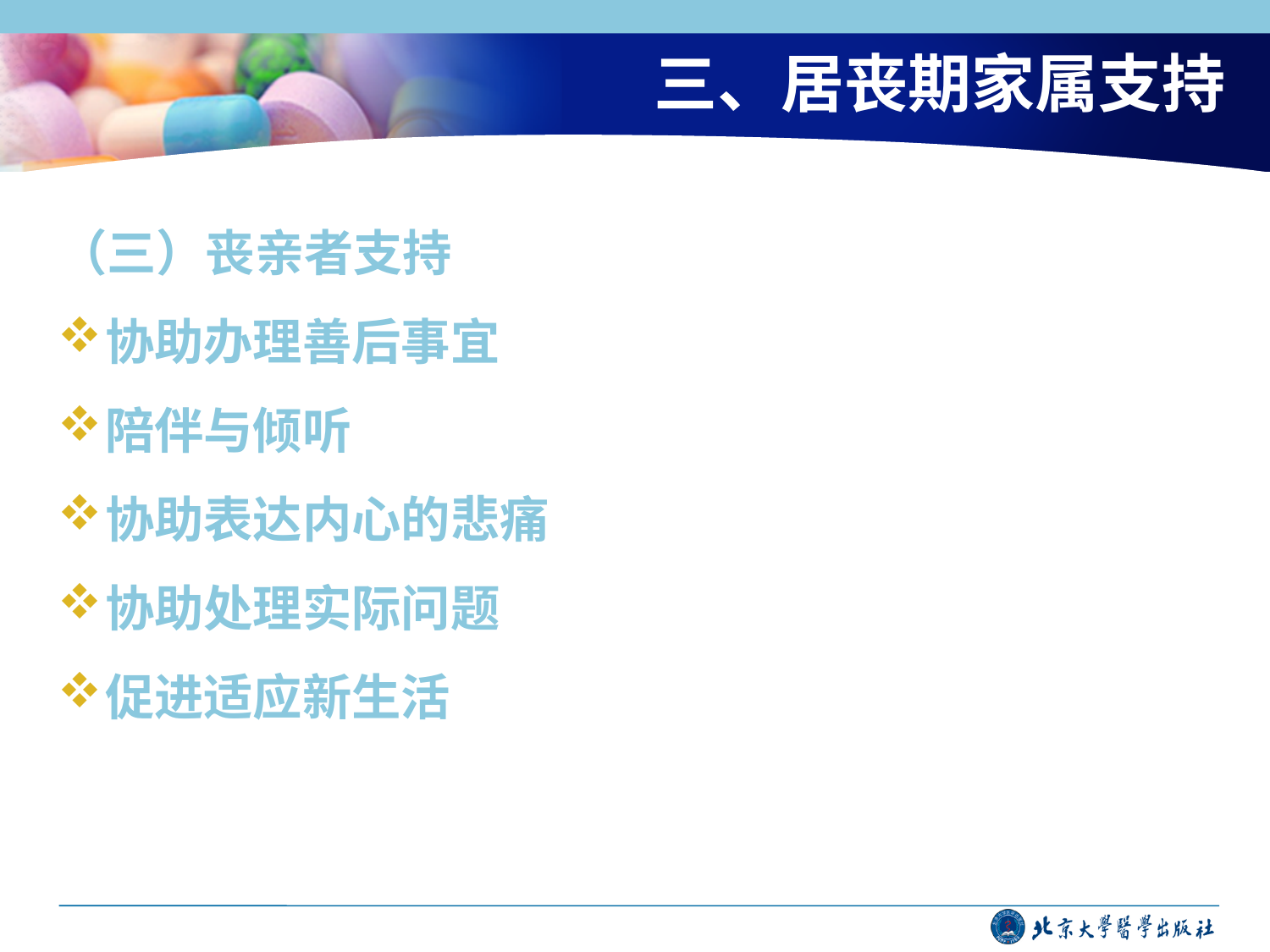

# 三、居丧期家属支持
（三）丧亲者支持
协助办理善后事宜
陪伴与倾听
协助表达内心的悲痛
协助处理实际问题
促进适应新生活